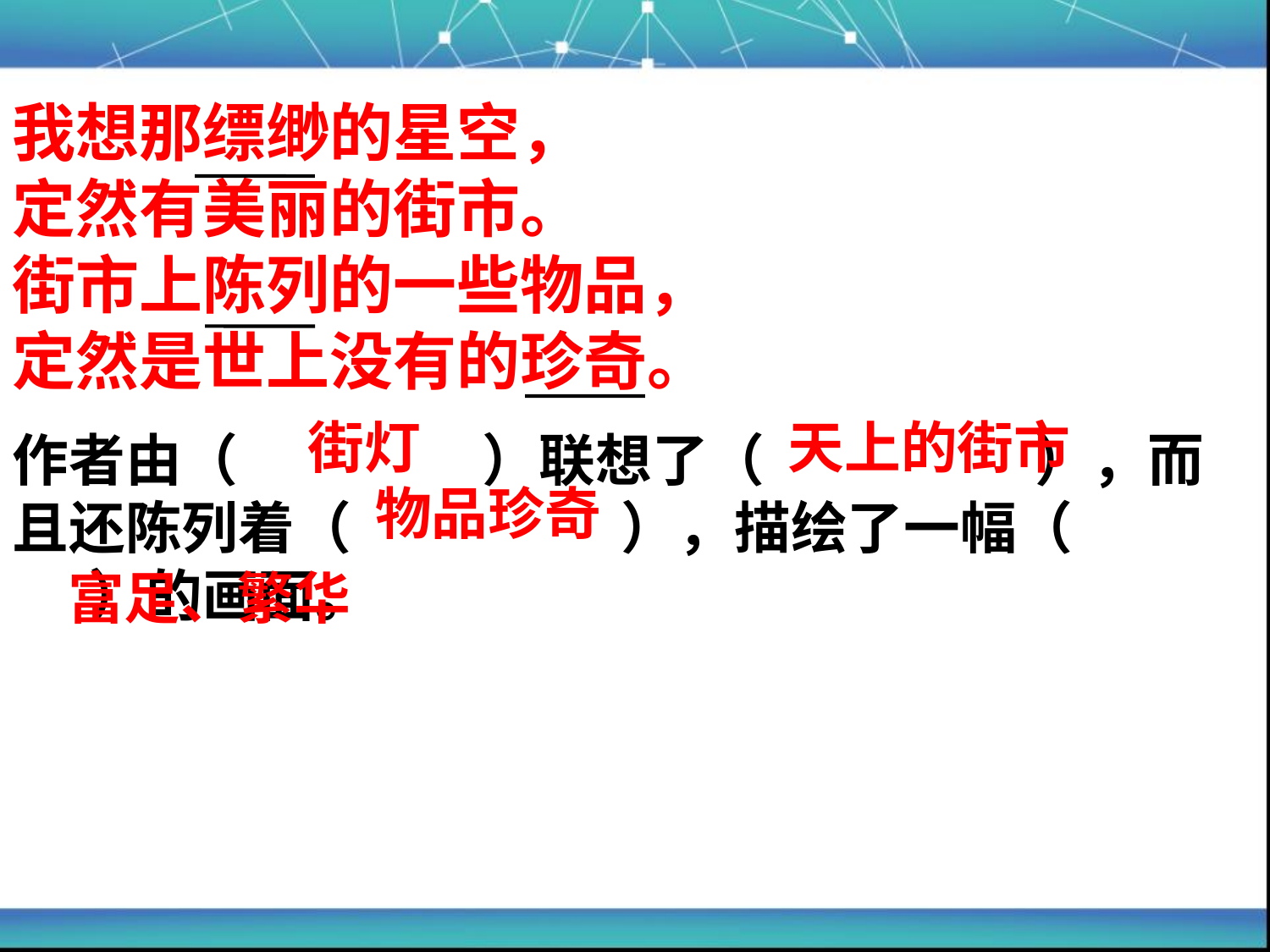

我想那缥缈的星空，
定然有美丽的街市。
街市上陈列的一些物品，
定然是世上没有的珍奇。

街灯
天上的街市
作者由（                   ）联想了（                     ），而且还陈列着（                     ），描绘了一幅（                     ）的画面。
物品珍奇
富足、繁华